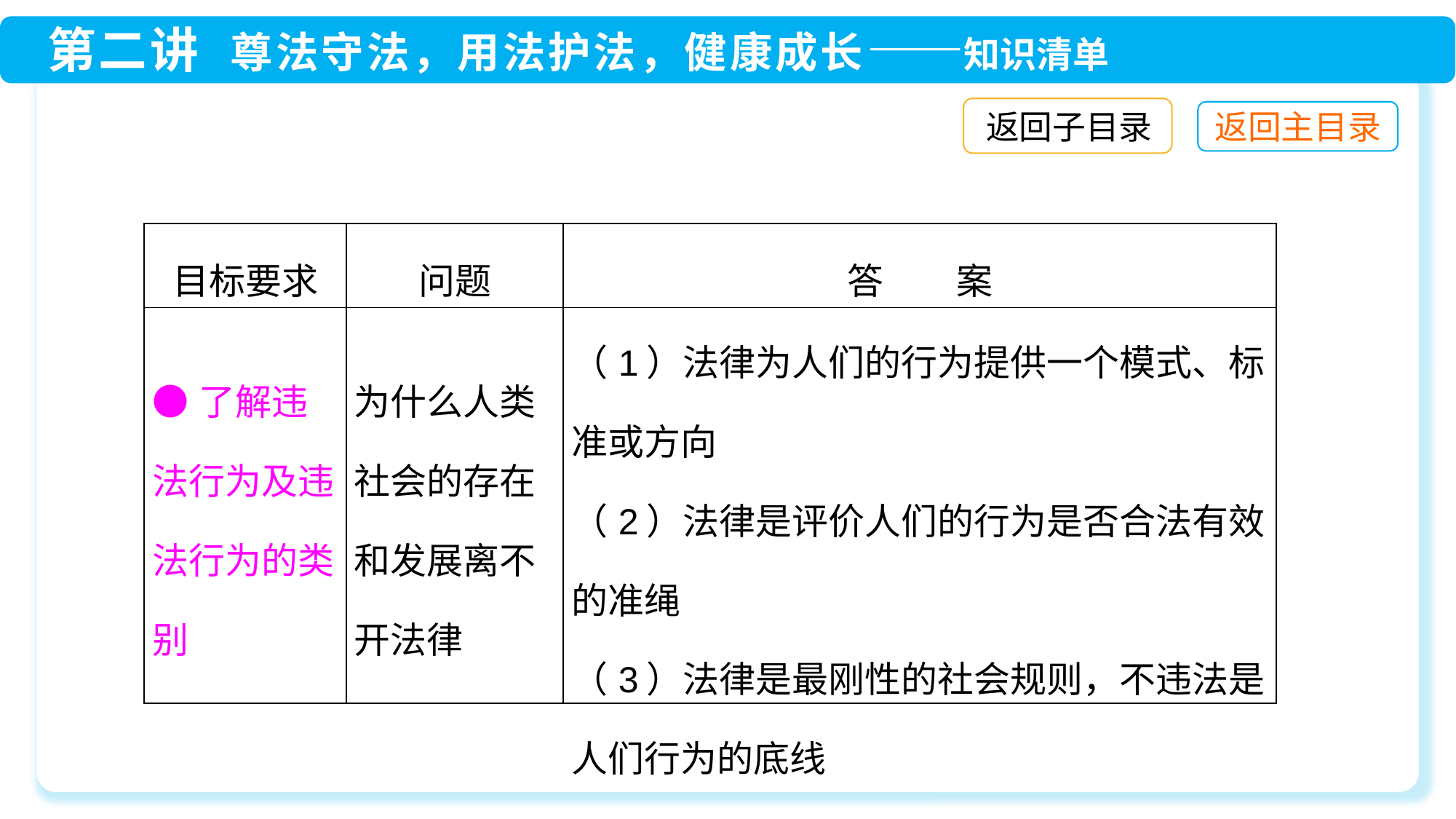

返回子目录
| 目标要求 | 问题 | 答　　案 |
| --- | --- | --- |
| ●了解违法行为及违法行为的类别 | 为什么人类社会的存在和发展离不开法律 | （1）法律为人们的行为提供一个模式、标准或方向 （2）法律是评价人们的行为是否合法有效的准绳 （3）法律是最刚性的社会规则，不违法是人们行为的底线 |